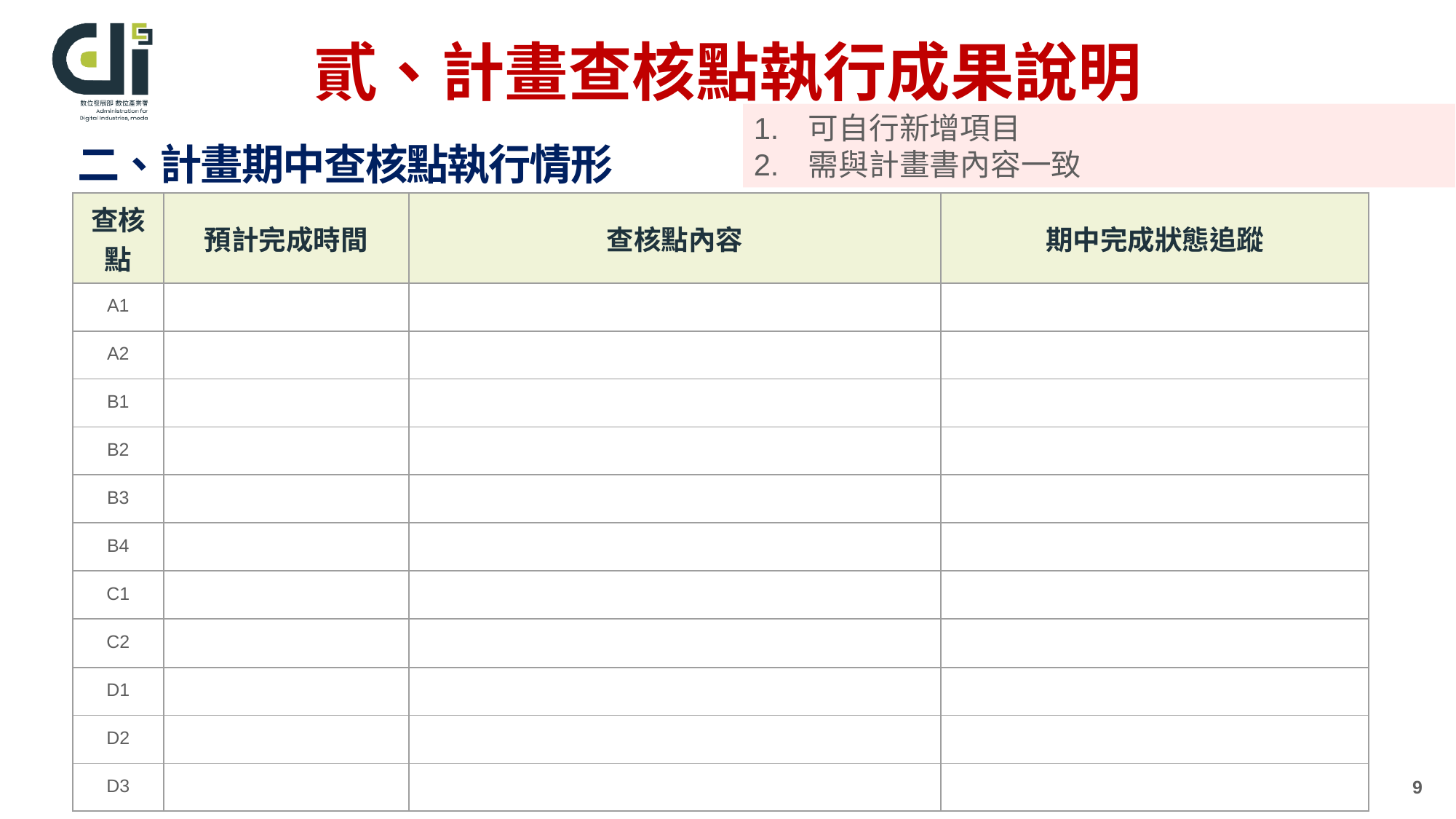

# 貳、計畫查核點執行成果說明
可自行新增項目
需與計畫書內容一致
二、計畫期中查核點執行情形

| 查核點 | 預計完成時間 | 查核點內容 | 期中完成狀態追蹤 |
| --- | --- | --- | --- |
| A1 |  |  |  |
| A2 |  |  |  |
| B1 |  |  |  |
| B2 |  |  |  |
| B3 |  |  |  |
| B4 |  |  |  |
| C1 |  |  |  |
| C2 |  |  |  |
| D1 |  |  |  |
| D2 |  |  |  |
| D3 |  |  |  |
9